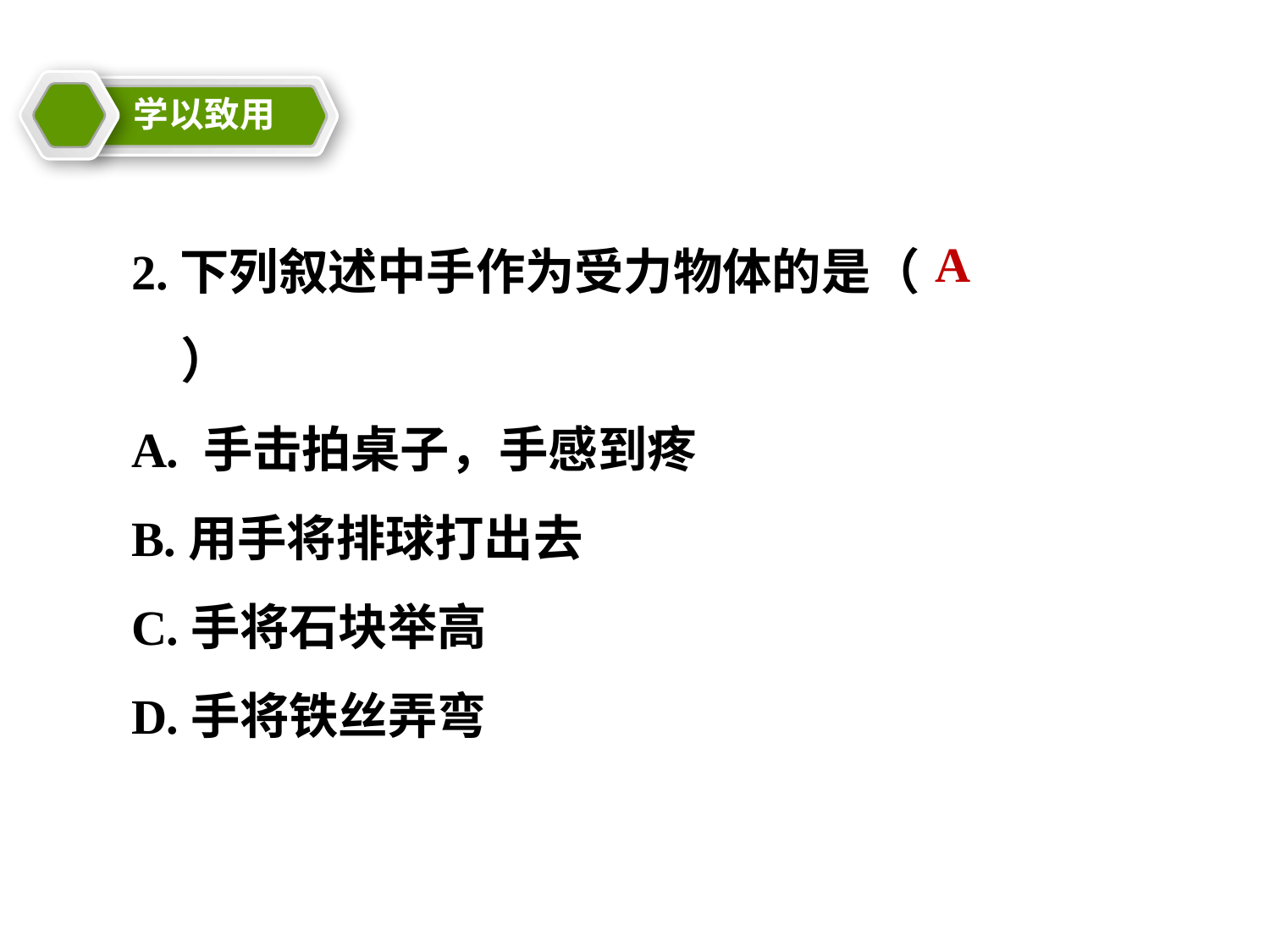

学以致用
教学目标
2.下列叙述中手作为受力物体的是（　　）
A. 手击拍桌子，手感到疼
B.用手将排球打出去
C.手将石块举高
D.手将铁丝弄弯
A